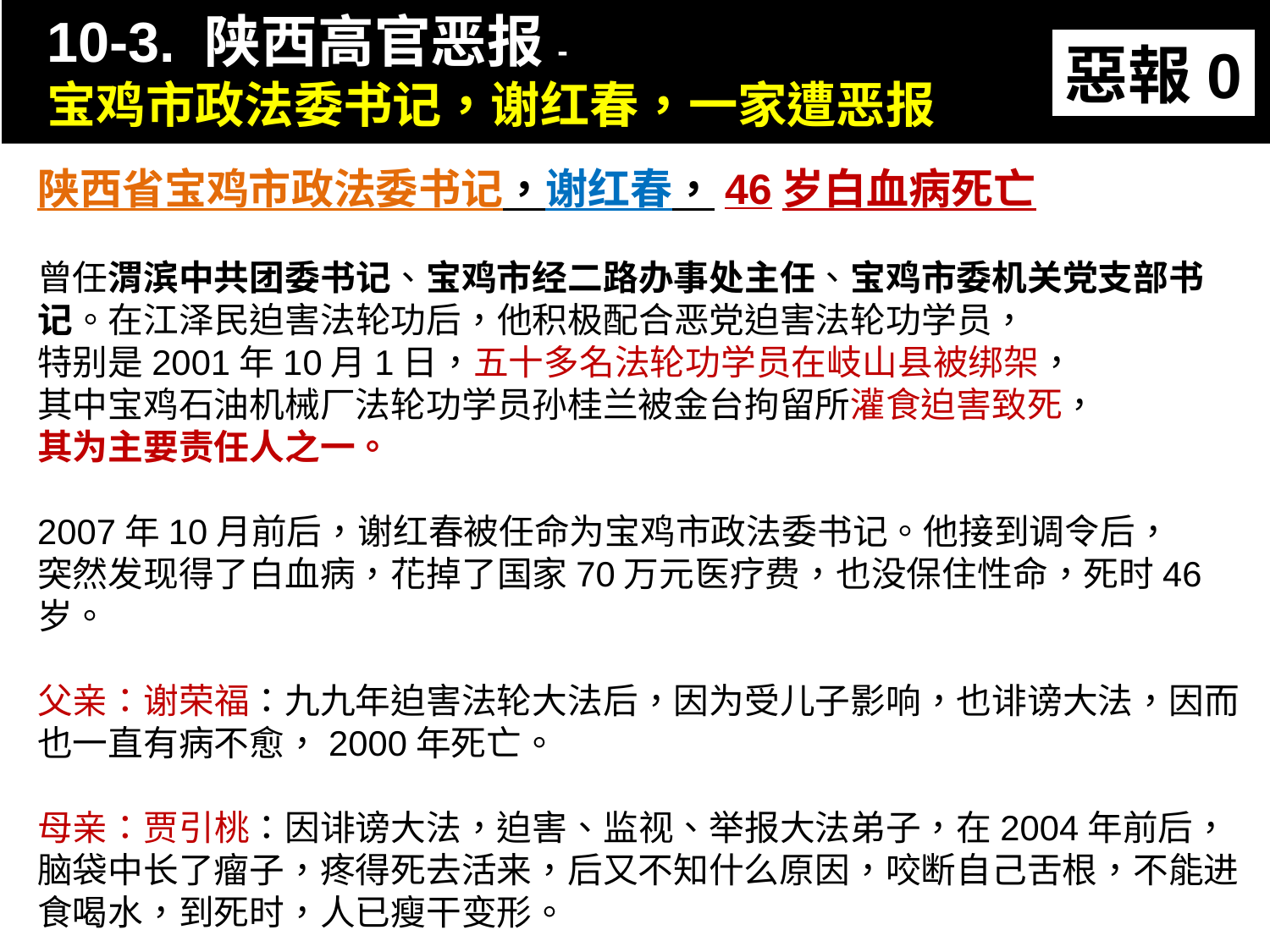

10-3. 陕西高官恶报-
宝鸡市政法委书记，谢红春，一家遭恶报

惡報0
陕西省宝鸡市政法委书记，谢红春，46岁白血病死亡

曾任渭滨中共团委书记、宝鸡市经二路办事处主任、宝鸡市委机关党支部书记。在江泽民迫害法轮功后，他积极配合恶党迫害法轮功学员，
特别是2001年10月1日，五十多名法轮功学员在岐山县被绑架，
其中宝鸡石油机械厂法轮功学员孙桂兰被金台拘留所灌食迫害致死，
其为主要责任人之一。

2007年10月前后，谢红春被任命为宝鸡市政法委书记。他接到调令后，
突然发现得了白血病，花掉了国家70万元医疗费，也没保住性命，死时46岁。

父亲：谢荣福：九九年迫害法轮大法后，因为受儿子影响，也诽谤大法，因而也一直有病不愈，2000年死亡。

母亲：贾引桃：因诽谤大法，迫害、监视、举报大法弟子，在2004年前后，脑袋中长了瘤子，疼得死去活来，后又不知什么原因，咬断自己舌根，不能进食喝水，到死时，人已瘦干变形。